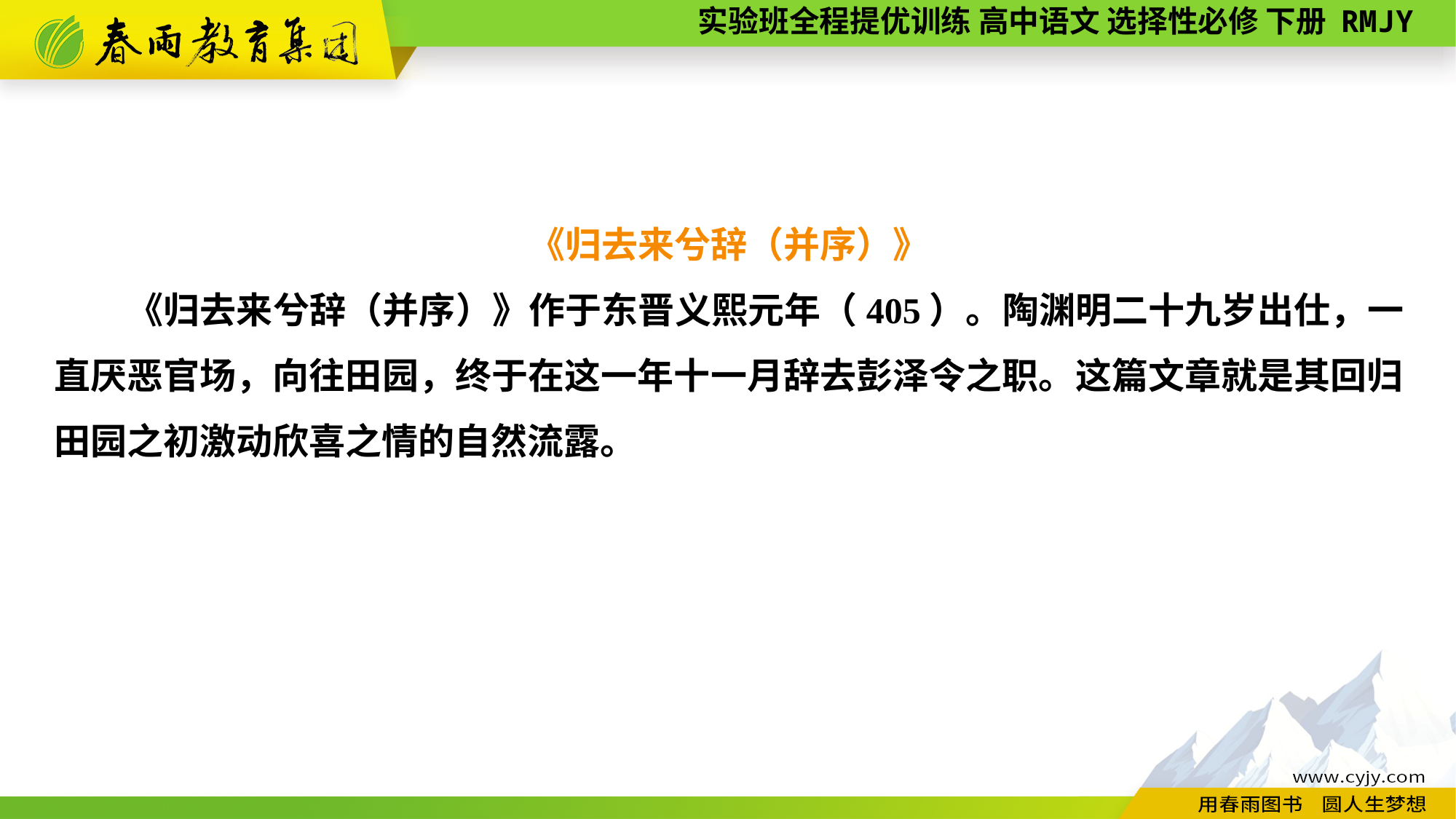

《归去来兮辞（并序）》
《归去来兮辞（并序）》作于东晋义熙元年（405）。陶渊明二十九岁出仕，一直厌恶官场，向往田园，终于在这一年十一月辞去彭泽令之职。这篇文章就是其回归田园之初激动欣喜之情的自然流露。